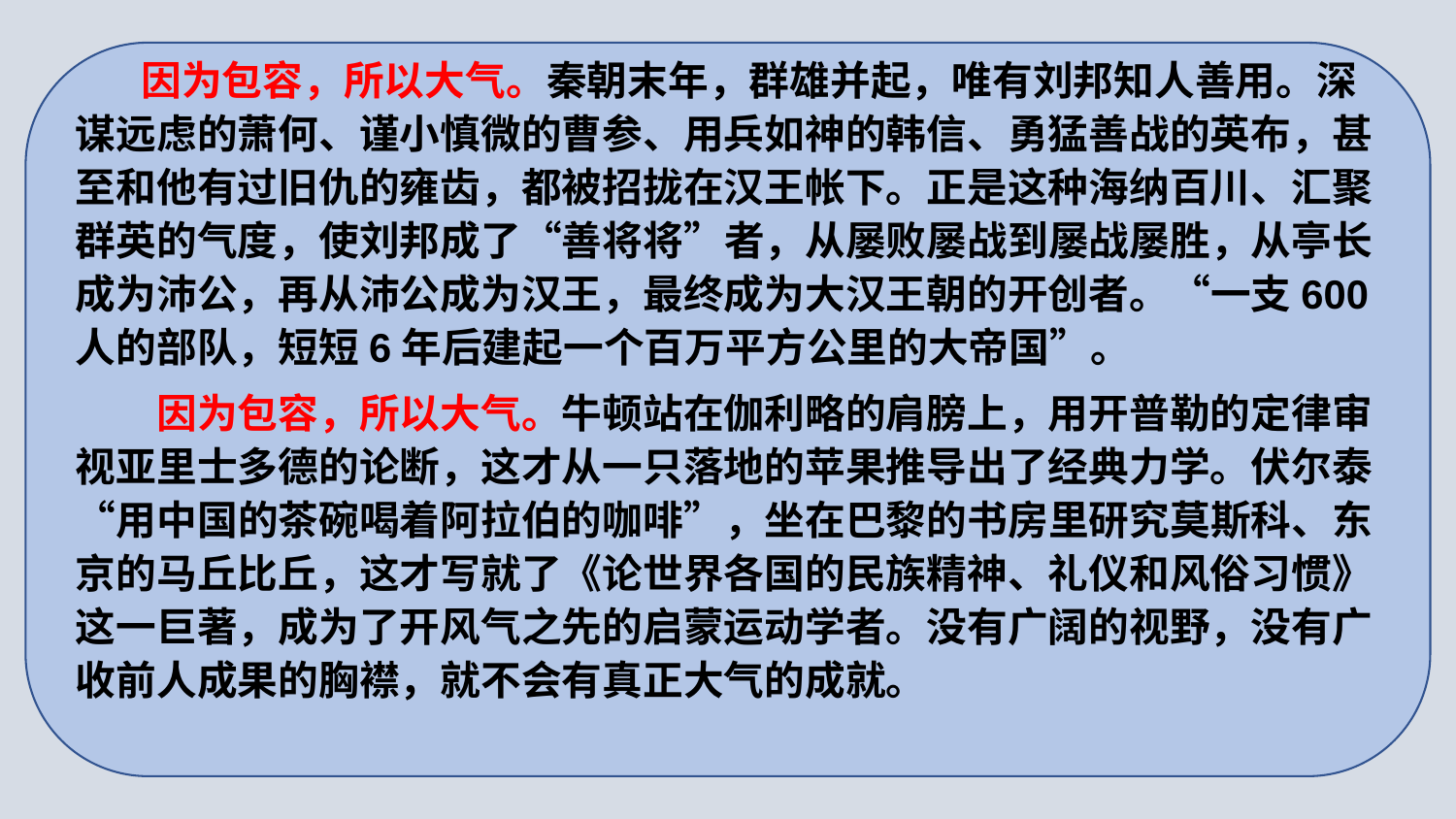

因为包容，所以大气。秦朝末年，群雄并起，唯有刘邦知人善用。深谋远虑的萧何、谨小慎微的曹参、用兵如神的韩信、勇猛善战的英布，甚至和他有过旧仇的雍齿，都被招拢在汉王帐下。正是这种海纳百川、汇聚群英的气度，使刘邦成了“善将将”者，从屡败屡战到屡战屡胜，从亭长成为沛公，再从沛公成为汉王，最终成为大汉王朝的开创者。“一支600人的部队，短短6年后建起一个百万平方公里的大帝国”。
　　因为包容，所以大气。牛顿站在伽利略的肩膀上，用开普勒的定律审视亚里士多德的论断，这才从一只落地的苹果推导出了经典力学。伏尔泰“用中国的茶碗喝着阿拉伯的咖啡”，坐在巴黎的书房里研究莫斯科、东京的马丘比丘，这才写就了《论世界各国的民族精神、礼仪和风俗习惯》这一巨著，成为了开风气之先的启蒙运动学者。没有广阔的视野，没有广收前人成果的胸襟，就不会有真正大气的成就。